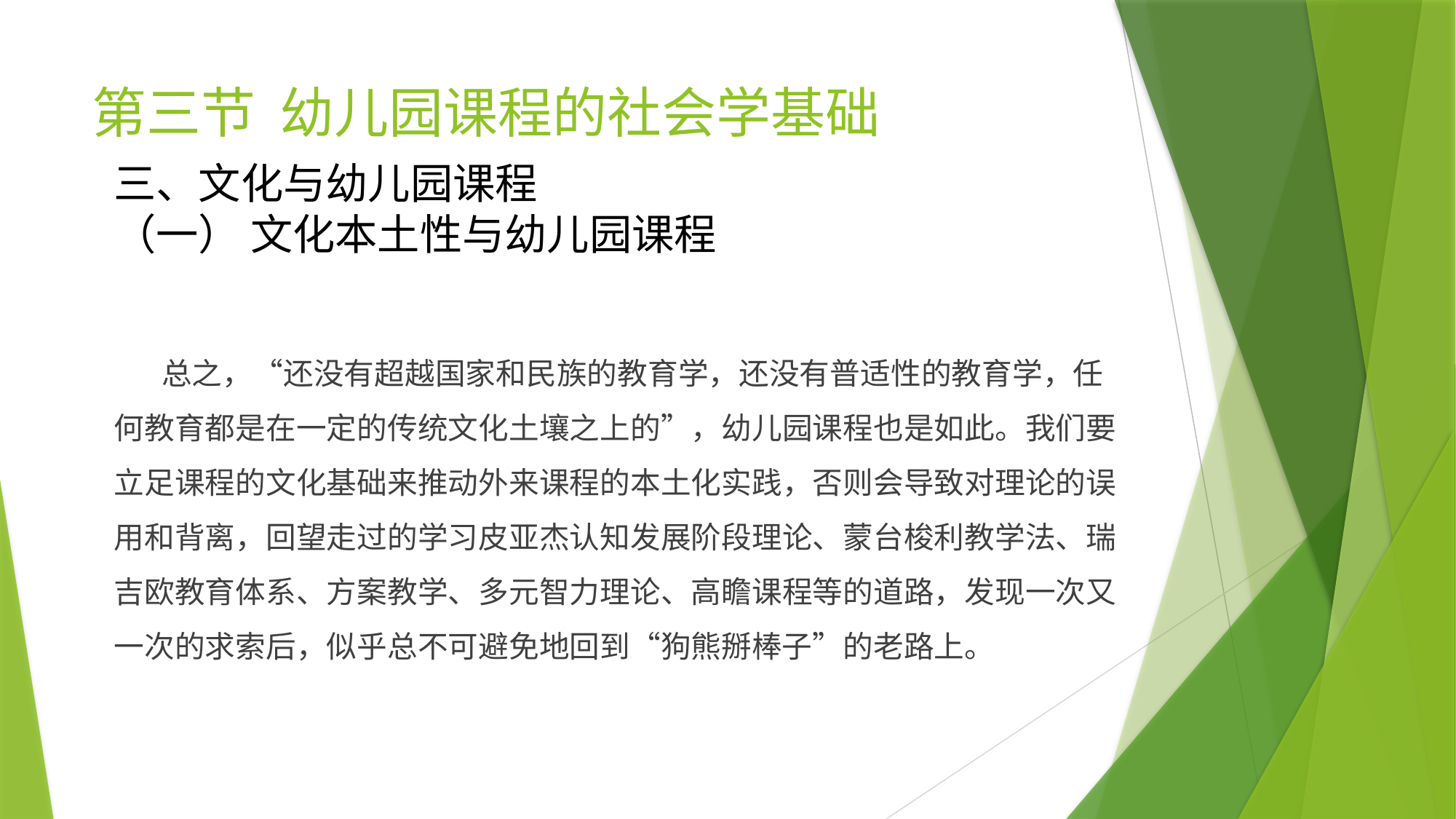

# 第三节  幼儿园课程的社会学基础
三、文化与幼儿园课程
（一） 文化本土性与幼儿园课程
      总之，“还没有超越国家和民族的教育学，还没有普适性的教育学，任何教育都是在一定的传统文化土壤之上的”，幼儿园课程也是如此。我们要立足课程的文化基础来推动外来课程的本土化实践，否则会导致对理论的误用和背离，回望走过的学习皮亚杰认知发展阶段理论、蒙台梭利教学法、瑞吉欧教育体系、方案教学、多元智力理论、高瞻课程等的道路，发现一次又一次的求索后，似乎总不可避免地回到“狗熊掰棒子”的老路上。